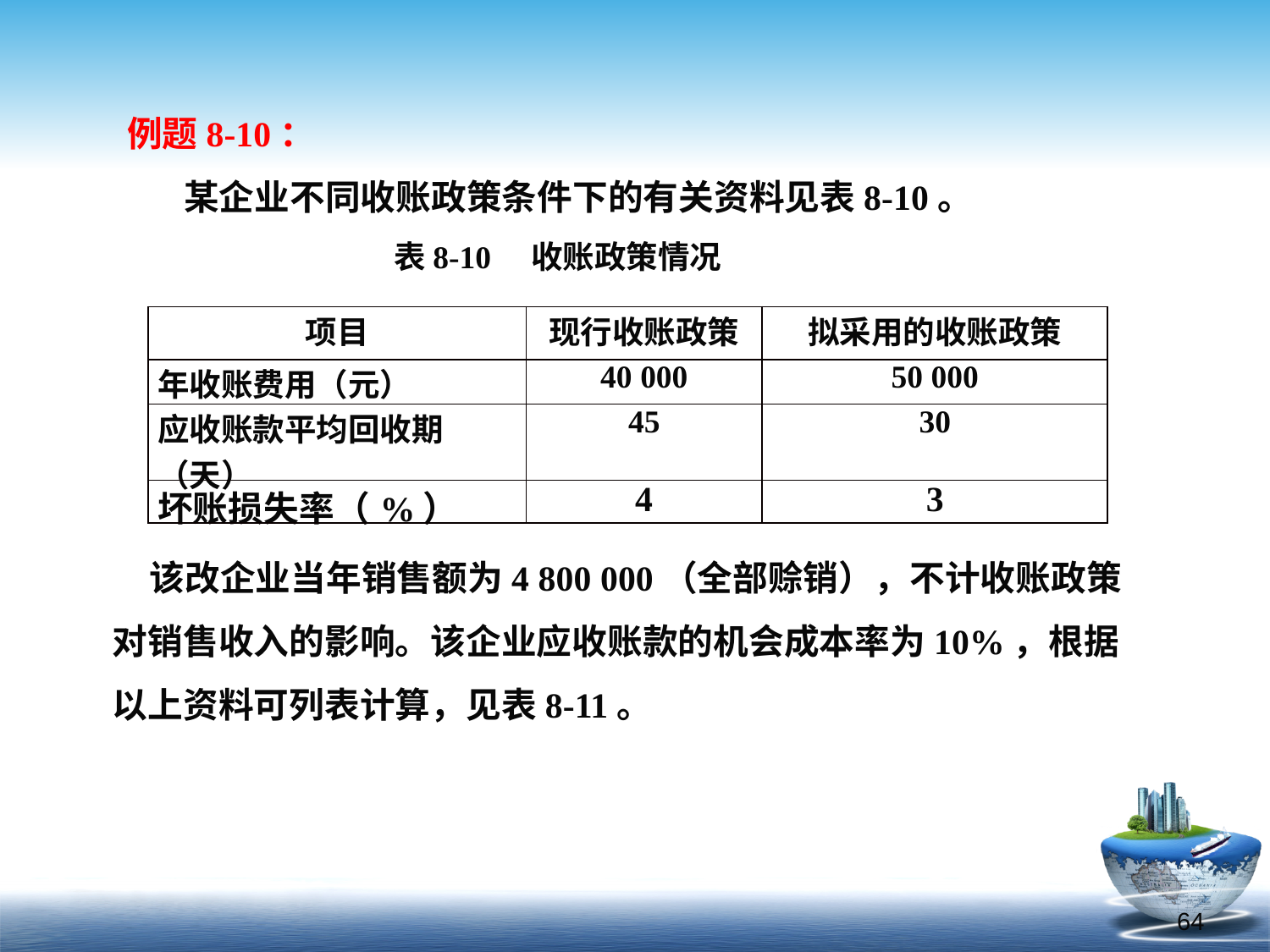

例题8-10：
      某企业不同收账政策条件下的有关资料见表8-10。                                    表8-10    收账政策情况
| 项目 | 现行收账政策 | 拟采用的收账政策 |
| --- | --- | --- |
| 年收账费用（元） | 40 000 | 50 000 |
| 应收账款平均回收期（天） | 45 | 30 |
| 坏账损失率（%） | 4 | 3 |
该改企业当年销售额为4 800 000（全部赊销），不计收账政策对销售收入的影响。该企业应收账款的机会成本率为10%，根据以上资料可列表计算，见表8-11。
64